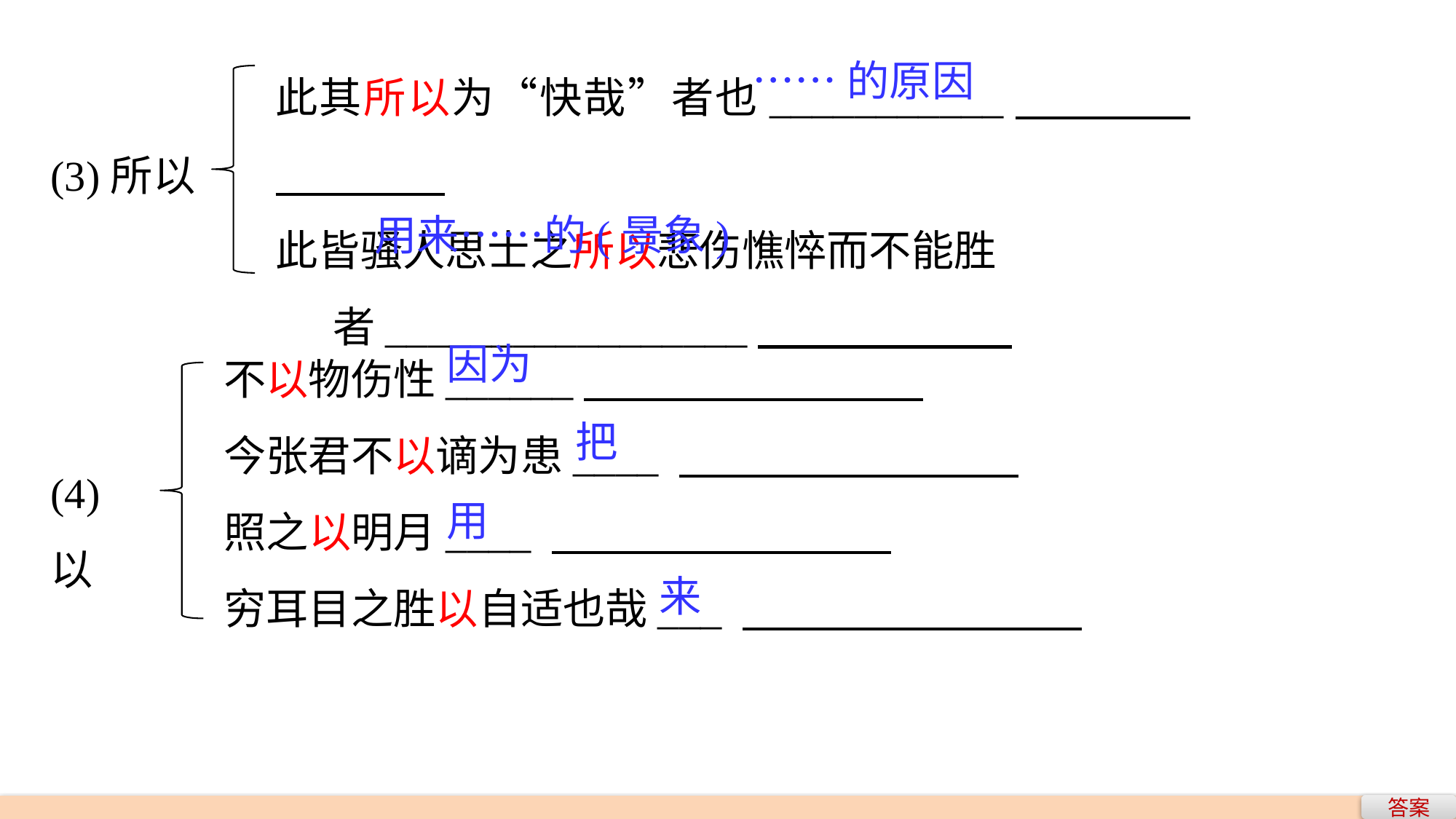

此其所以为“快哉”者也___________
此皆骚人思士之所以悲伤憔悴而不能胜
     者_________________
……的原因

(3)所以
用来……的(景象)
不以物伤性______
今张君不以谪为患____
照之以明月____
穷耳目之胜以自适也哉___
因为

把
(4)以
用
来
答案